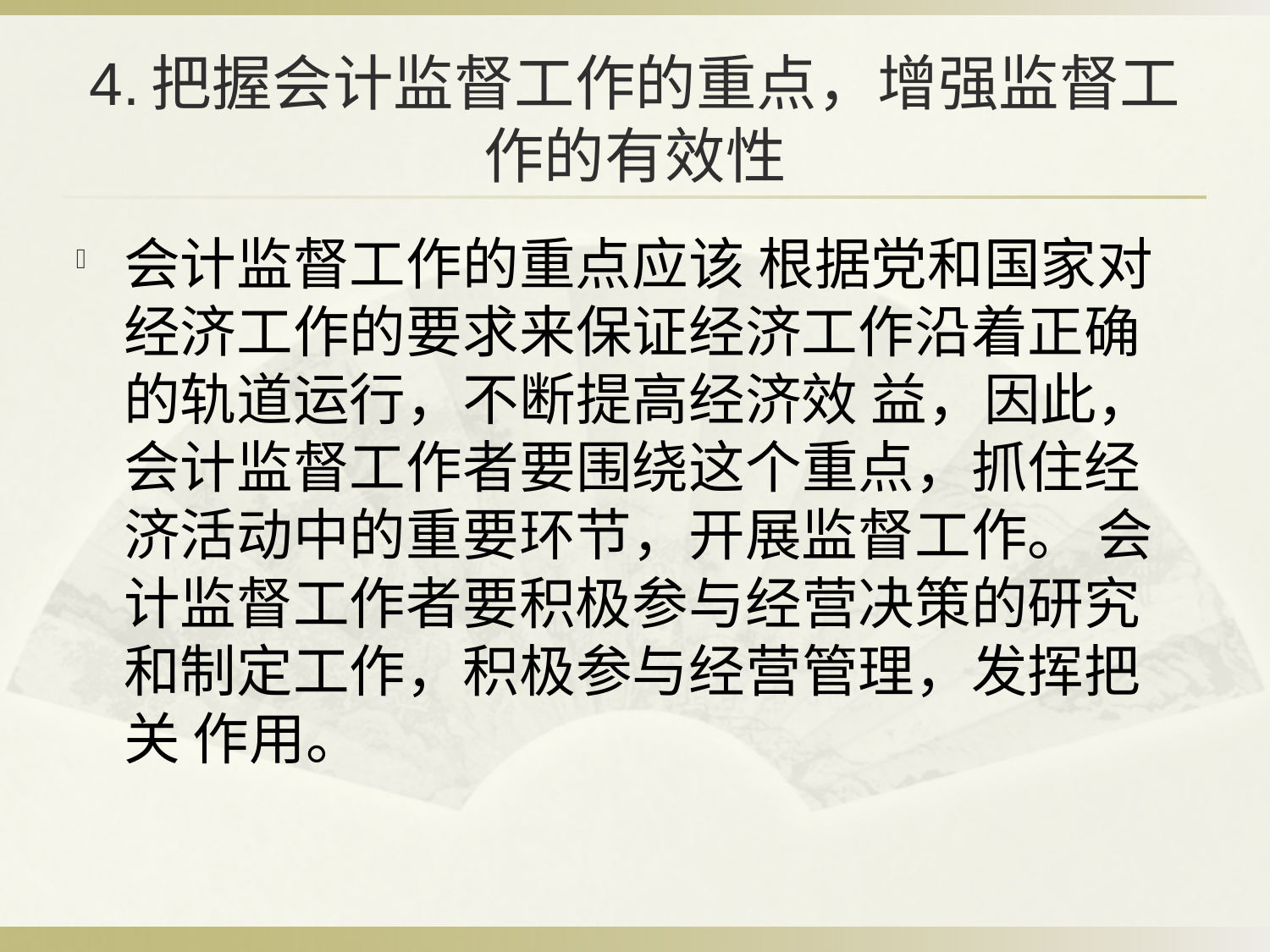

# 4.把握会计监督工作的重点，增强监督工作的有效性
会计监督工作的重点应该 根据党和国家对经济工作的要求来保证经济工作沿着正确的轨道运行，不断提高经济效 益，因此，会计监督工作者要围绕这个重点，抓住经济活动中的重要环节，开展监督工作。 会计监督工作者要积极参与经营决策的研究和制定工作，积极参与经营管理，发挥把关 作用。